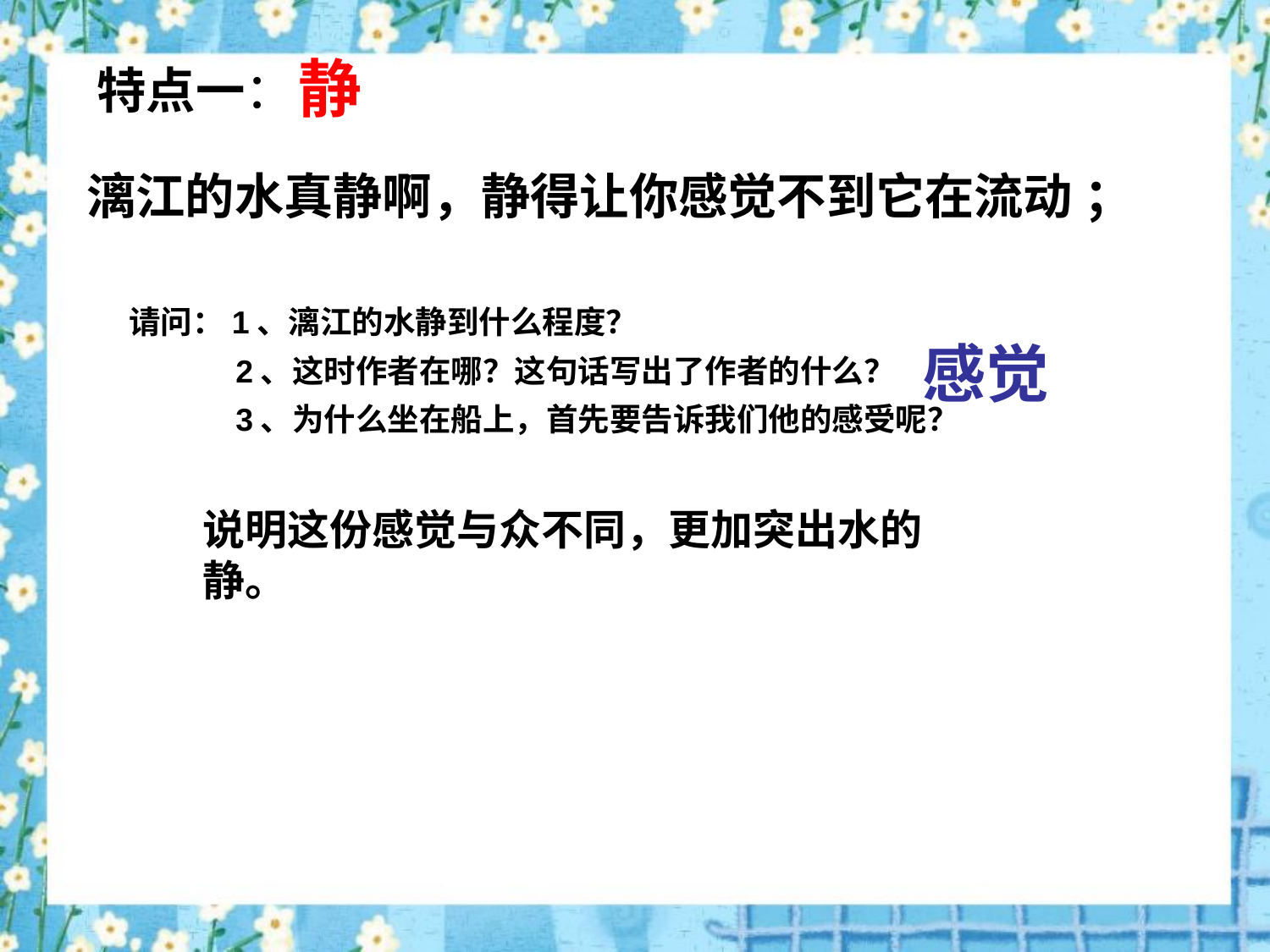

静
特点一：
漓江的水真静啊，静得让你感觉不到它在流动 ；
请问：1、漓江的水静到什么程度？
            2、这时作者在哪？这句话写出了作者的什么？
            3、为什么坐在船上，首先要告诉我们他的感受呢？
感觉
说明这份感觉与众不同，更加突出水的静。